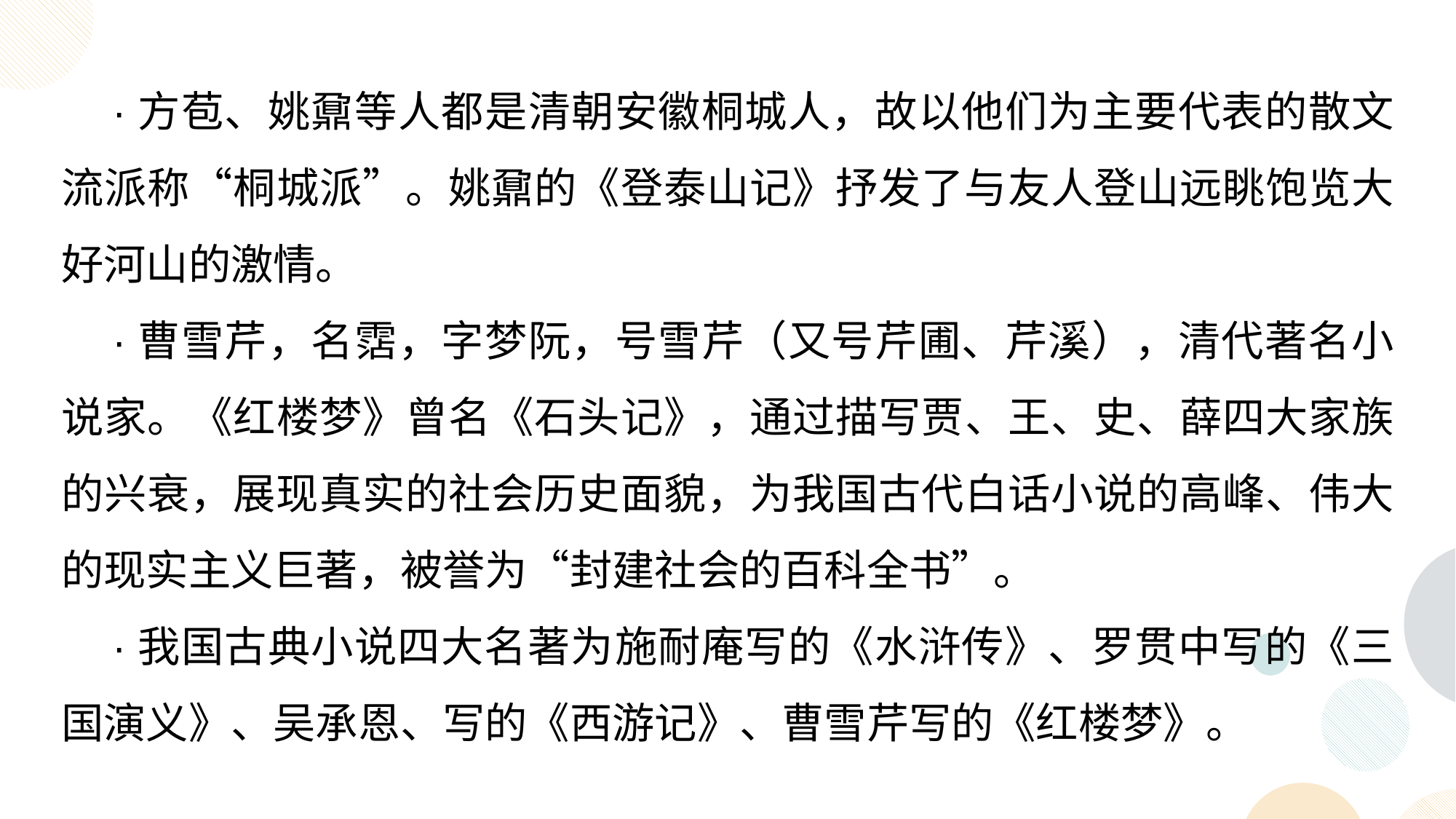

·方苞、姚鼐等人都是清朝安徽桐城人，故以他们为主要代表的散文流派称“桐城派”。姚鼐的《登泰山记》抒发了与友人登山远眺饱览大好河山的激情。
    ·曹雪芹，名霑，字梦阮，号雪芹（又号芹圃、芹溪），清代著名小说家。《红楼梦》曾名《石头记》，通过描写贾、王、史、薛四大家族的兴衰，展现真实的社会历史面貌，为我国古代白话小说的高峰、伟大的现实主义巨著，被誉为“封建社会的百科全书”。
    ·我国古典小说四大名著为施耐庵写的《水浒传》、罗贯中写的《三国演义》、吴承恩、写的《西游记》、曹雪芹写的《红楼梦》。